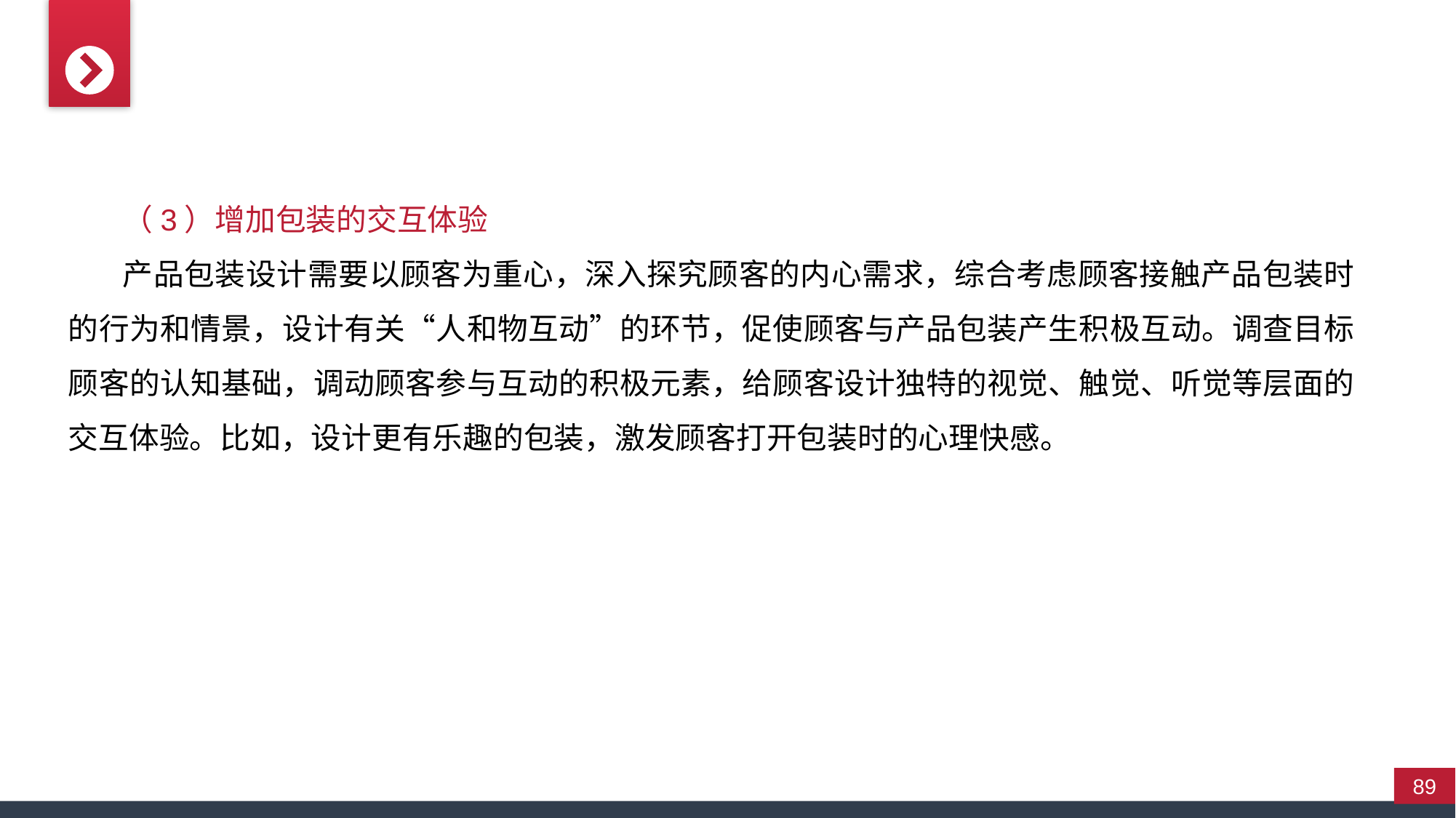

（3）增加包装的交互体验
产品包装设计需要以顾客为重心，深入探究顾客的内心需求，综合考虑顾客接触产品包装时的行为和情景，设计有关“人和物互动”的环节，促使顾客与产品包装产生积极互动。调查目标顾客的认知基础，调动顾客参与互动的积极元素，给顾客设计独特的视觉、触觉、听觉等层面的交互体验。比如，设计更有乐趣的包装，激发顾客打开包装时的心理快感。